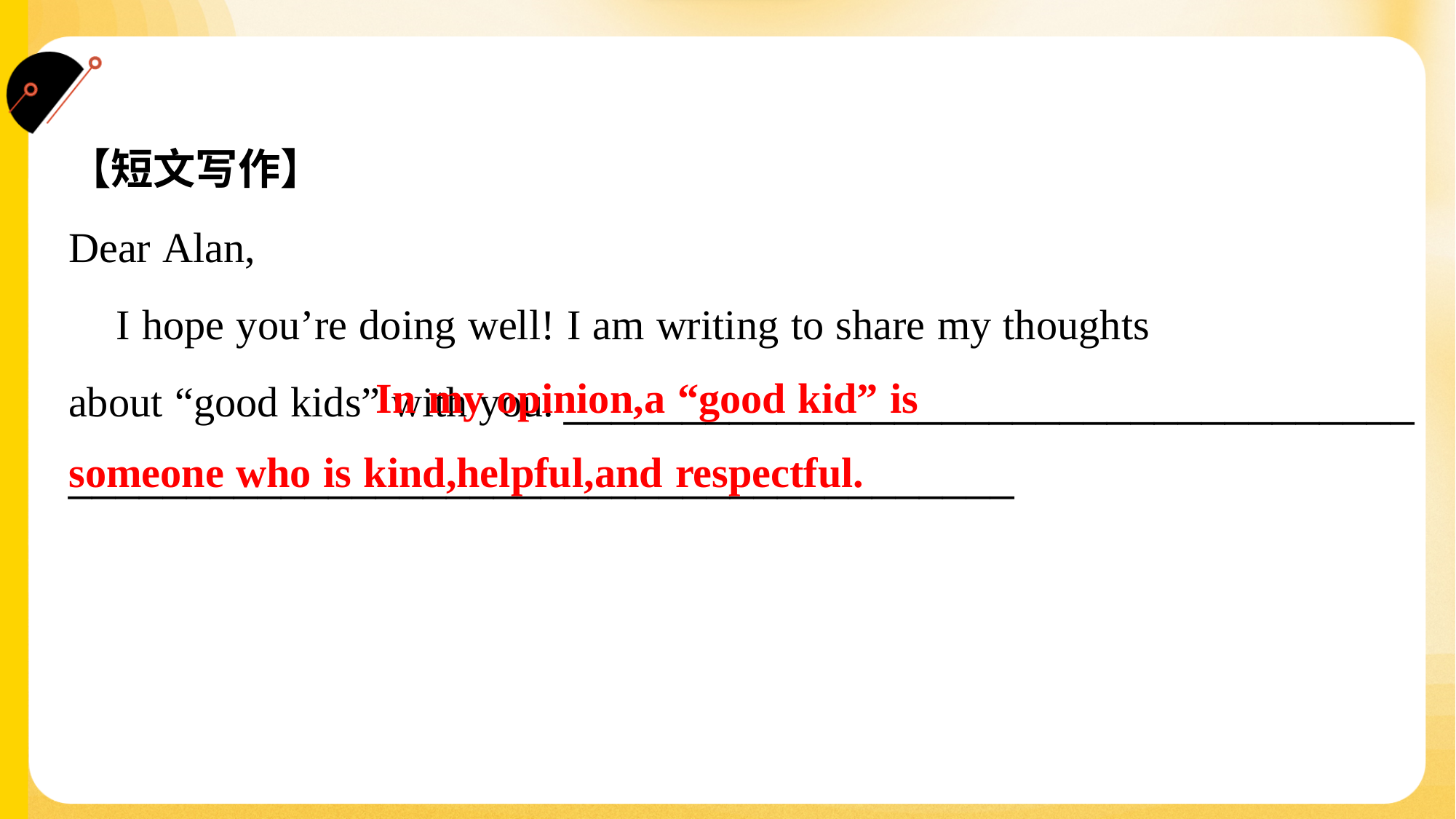

【短文写作】
Dear Alan,
    I hope you’re doing well! I am writing to share my thoughts
about “good kids” with you. ____________________________________
________________________________________
                          In my opinion,a “good kid” is
someone who is kind,helpful,and respectful.